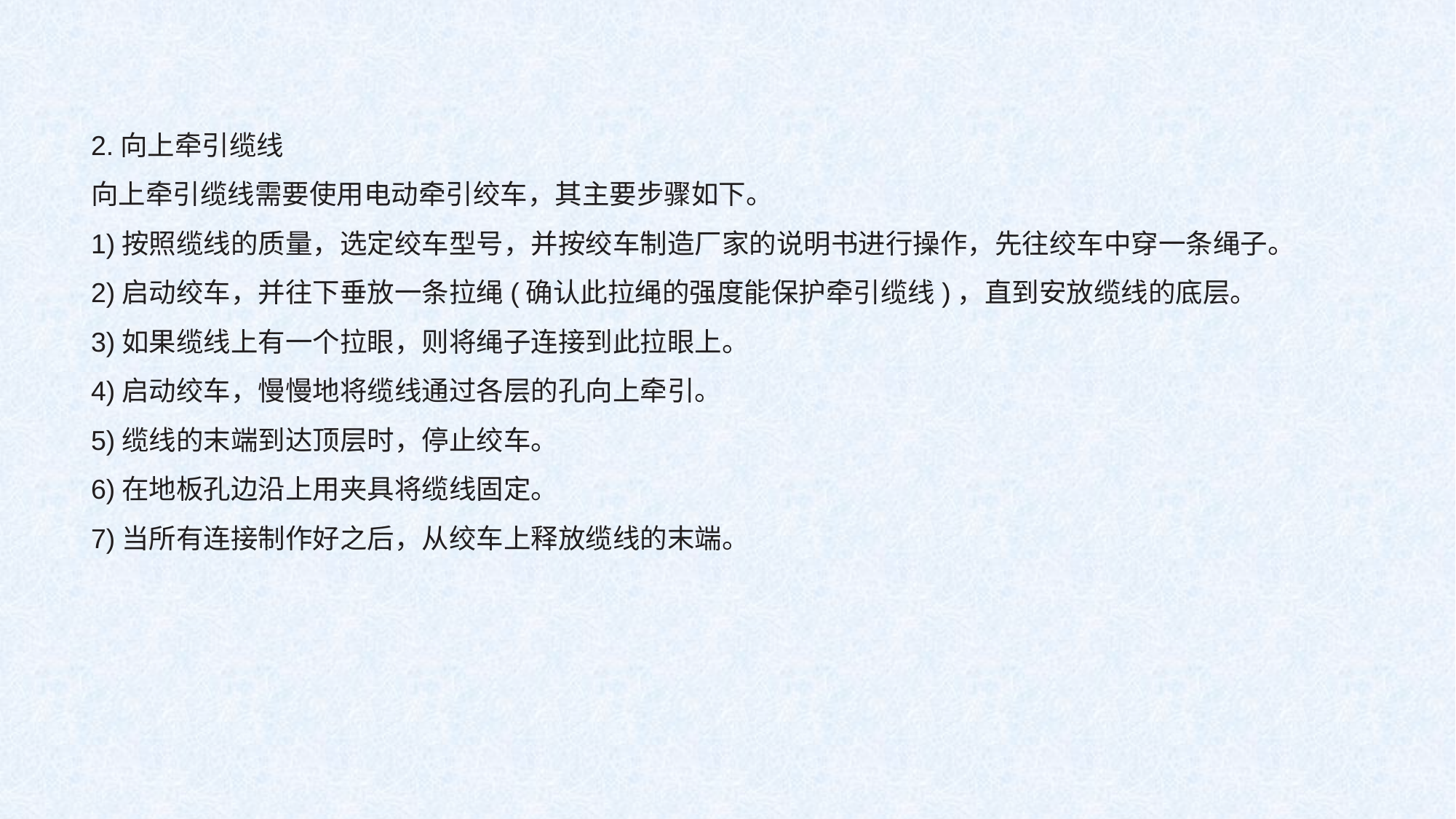

2.向上牵引缆线
向上牵引缆线需要使用电动牵引绞车，其主要步骤如下。
1)按照缆线的质量，选定绞车型号，并按绞车制造厂家的说明书进行操作，先往绞车中穿一条绳子。
2)启动绞车，并往下垂放一条拉绳(确认此拉绳的强度能保护牵引缆线)，直到安放缆线的底层。
3)如果缆线上有一个拉眼，则将绳子连接到此拉眼上。
4)启动绞车，慢慢地将缆线通过各层的孔向上牵引。
5)缆线的末端到达顶层时，停止绞车。
6)在地板孔边沿上用夹具将缆线固定。
7)当所有连接制作好之后，从绞车上释放缆线的末端。